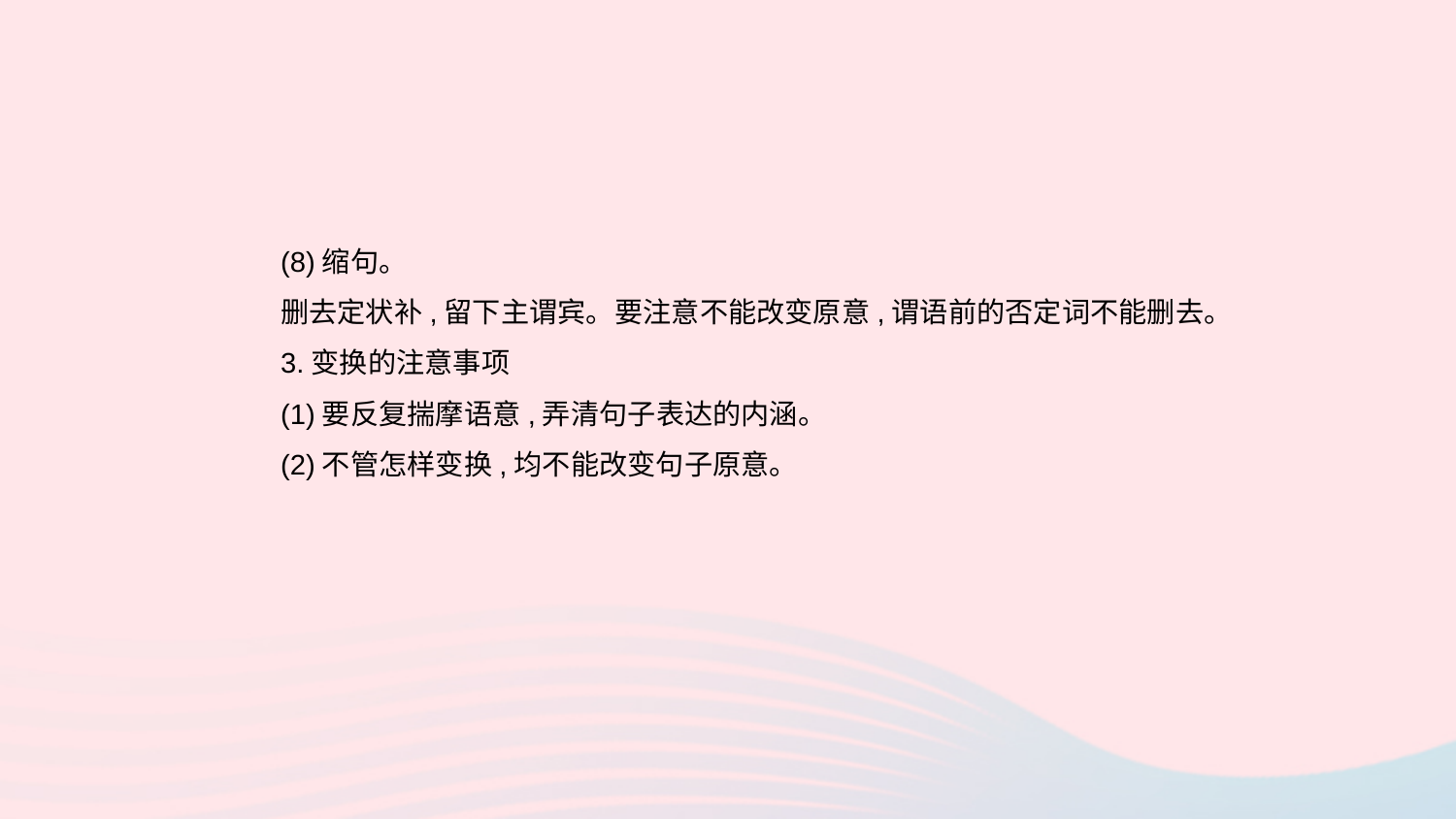

(8)缩句。
删去定状补,留下主谓宾。要注意不能改变原意,谓语前的否定词不能删去。
3.变换的注意事项
(1)要反复揣摩语意,弄清句子表达的内涵。
(2)不管怎样变换,均不能改变句子原意。